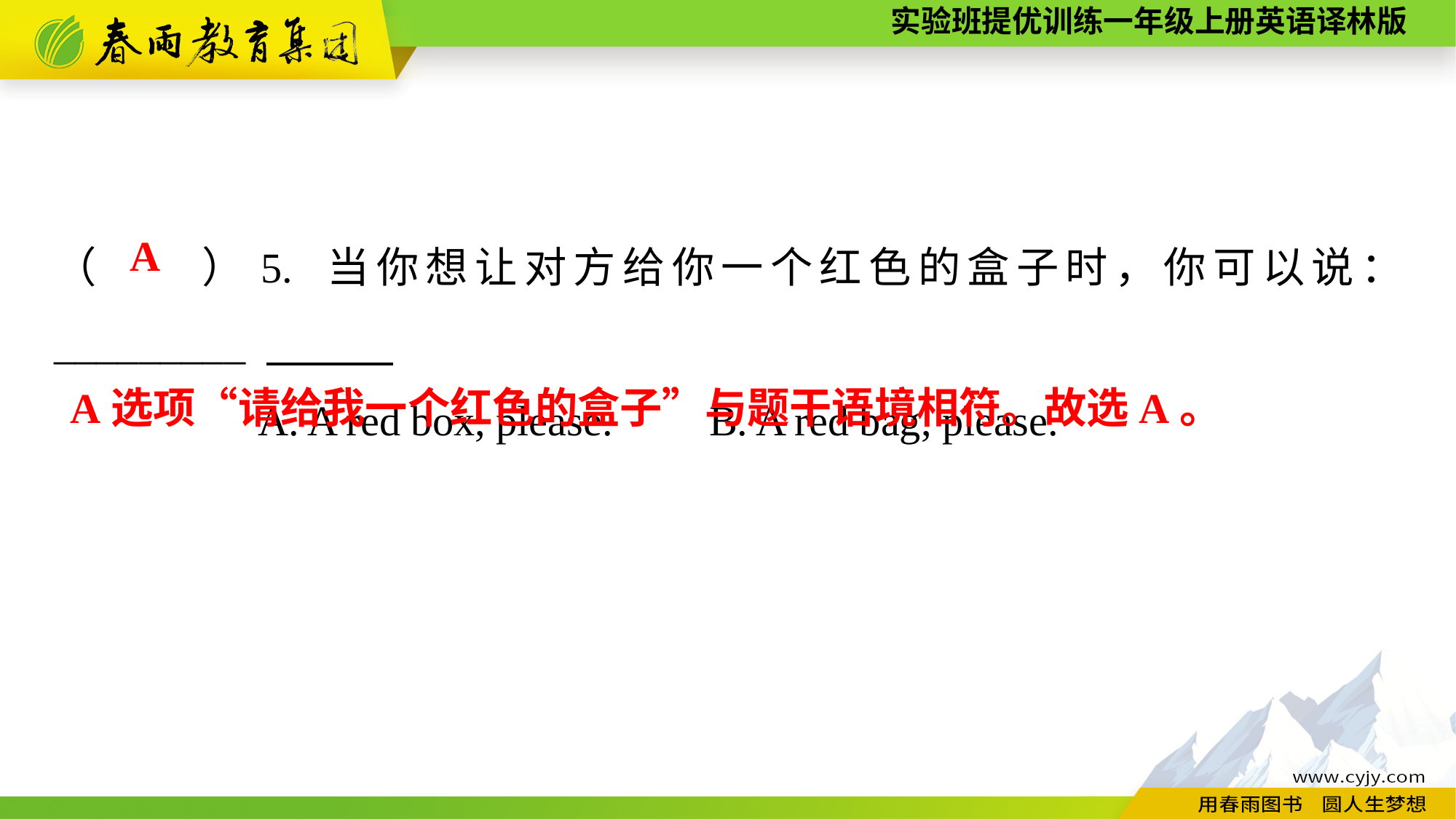

（　　）5. 当你想让对方给你一个红色的盒子时，你可以说： _________
A. A red box, please.	B. A red bag, please.
A
A选项“请给我一个红色的盒子”与题干语境相符。故选A。